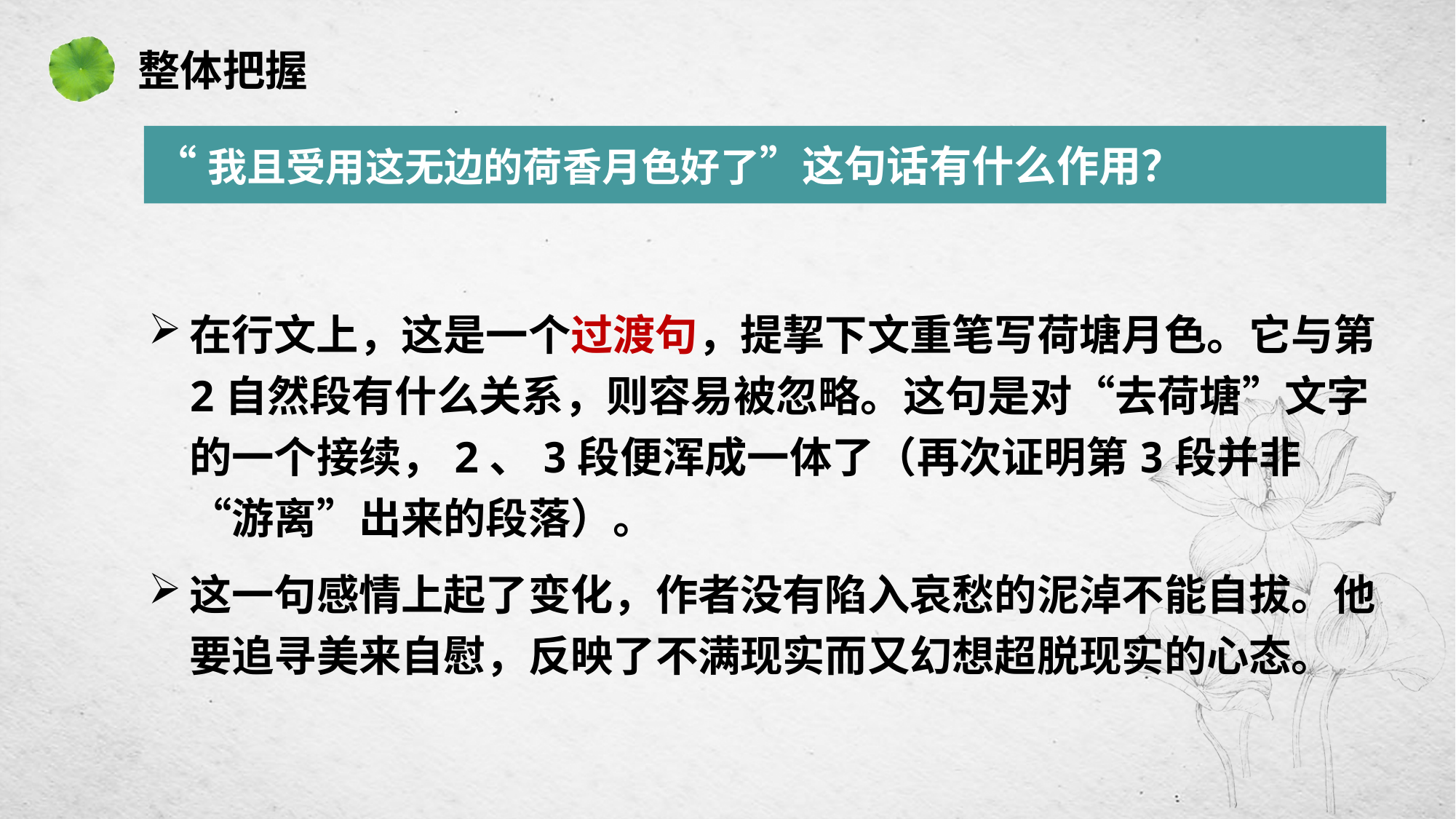

整体把握
“我且受用这无边的荷香月色好了”这句话有什么作用？
在行文上，这是一个过渡句，提挈下文重笔写荷塘月色。它与第2自然段有什么关系，则容易被忽略。这句是对“去荷塘”文字的一个接续，2、3段便浑成一体了（再次证明第3段并非“游离”出来的段落）。
这一句感情上起了变化，作者没有陷入哀愁的泥淖不能自拔。他要追寻美来自慰，反映了不满现实而又幻想超脱现实的心态。